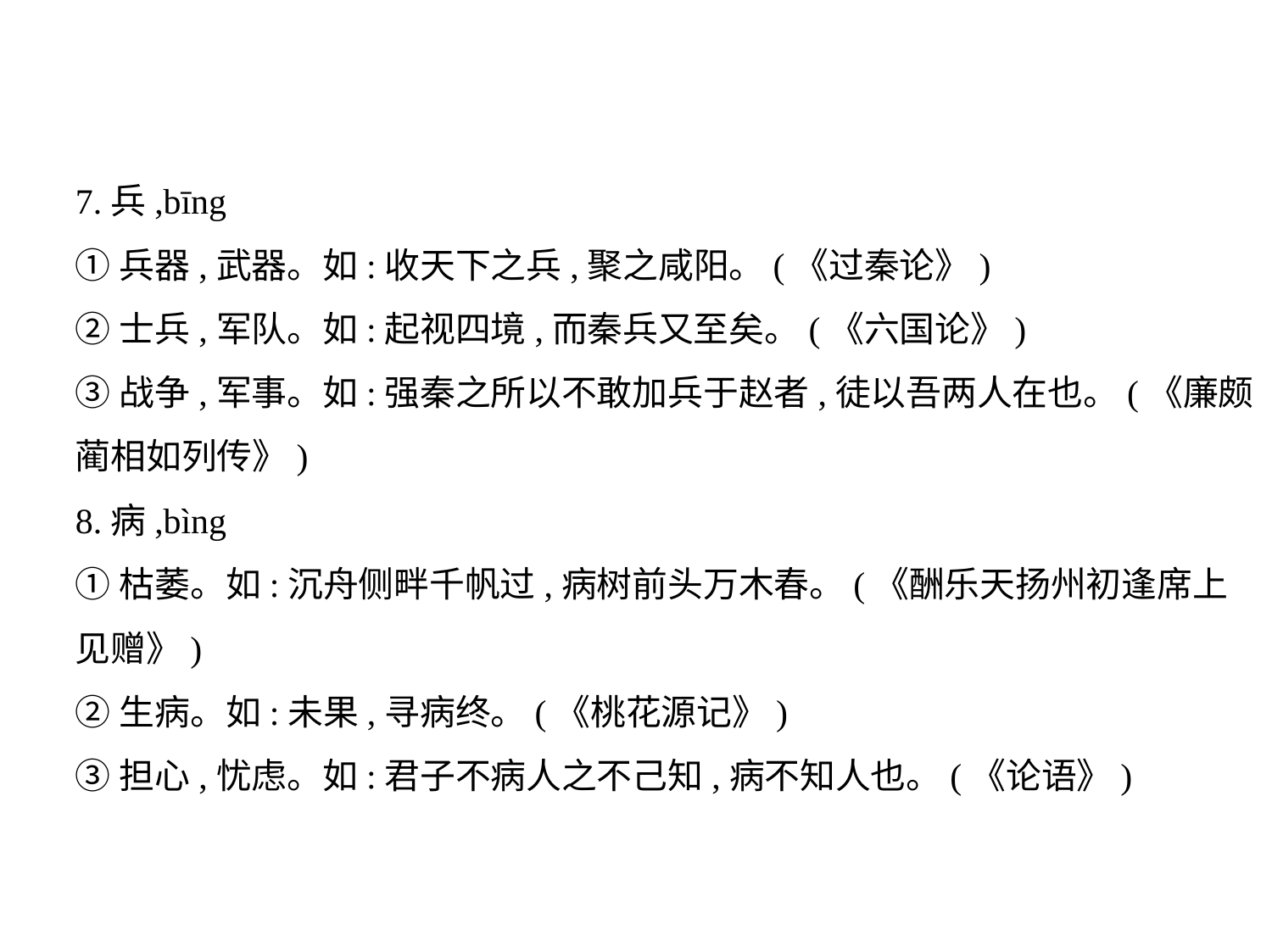

7.兵,bīng
①兵器,武器。如:收天下之兵,聚之咸阳。(《过秦论》)
②士兵,军队。如:起视四境,而秦兵又至矣。(《六国论》)
③战争,军事。如:强秦之所以不敢加兵于赵者,徒以吾两人在也。(《廉颇
蔺相如列传》)
8.病,bìng
①枯萎。如:沉舟侧畔千帆过,病树前头万木春。(《酬乐天扬州初逢席上
见赠》)
②生病。如:未果,寻病终。(《桃花源记》)
③担心,忧虑。如:君子不病人之不己知,病不知人也。(《论语》)